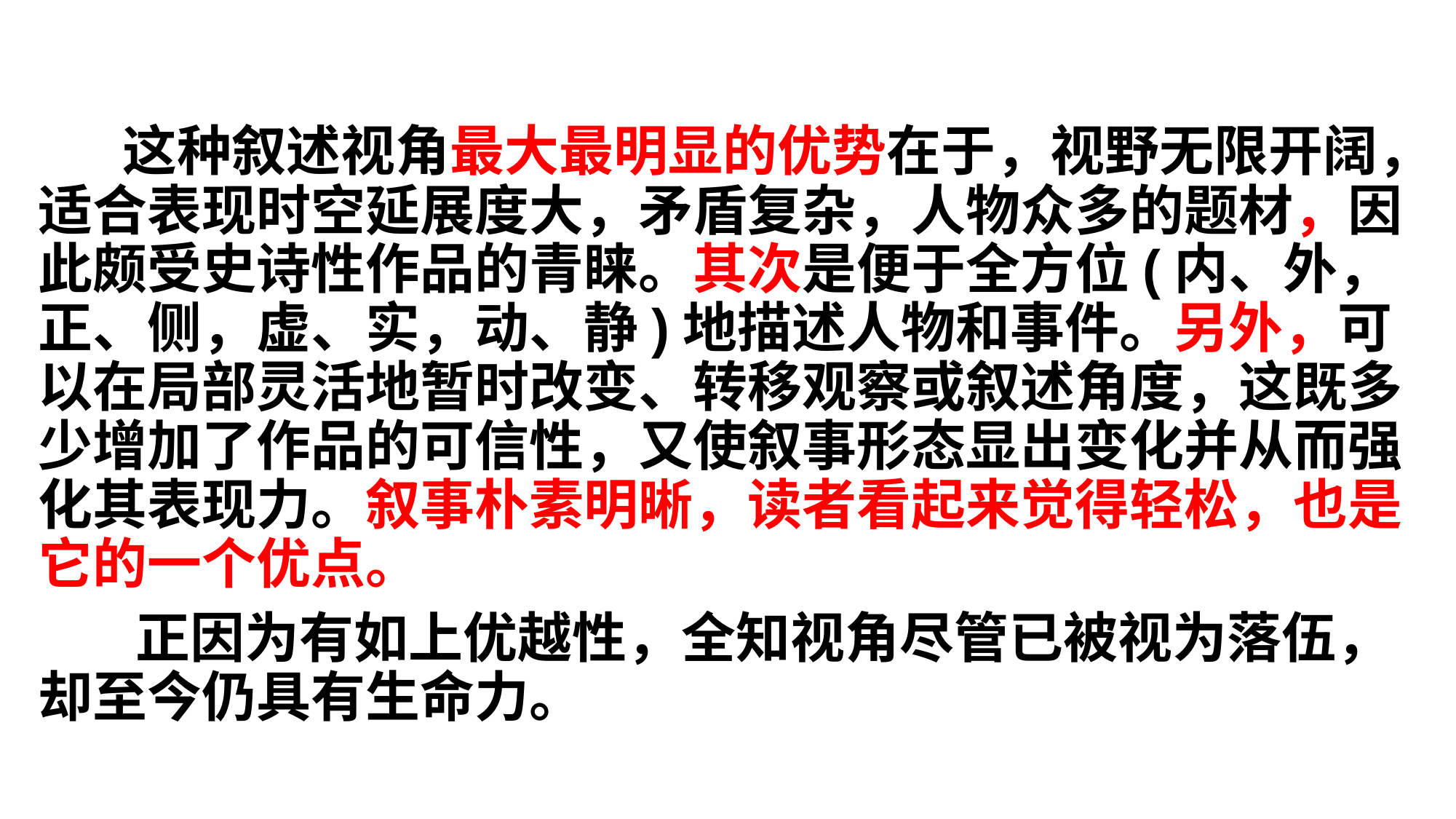

这种叙述视角最大最明显的优势在于，视野无限开阔，适合表现时空延展度大，矛盾复杂，人物众多的题材，因此颇受史诗性作品的青睐。其次是便于全方位(内、外，正、侧，虚、实，动、静)地描述人物和事件。另外，可以在局部灵活地暂时改变、转移观察或叙述角度，这既多少增加了作品的可信性，又使叙事形态显出变化并从而强化其表现力。叙事朴素明晰，读者看起来觉得轻松，也是它的一个优点。
         正因为有如上优越性，全知视角尽管已被视为落伍，却至今仍具有生命力。